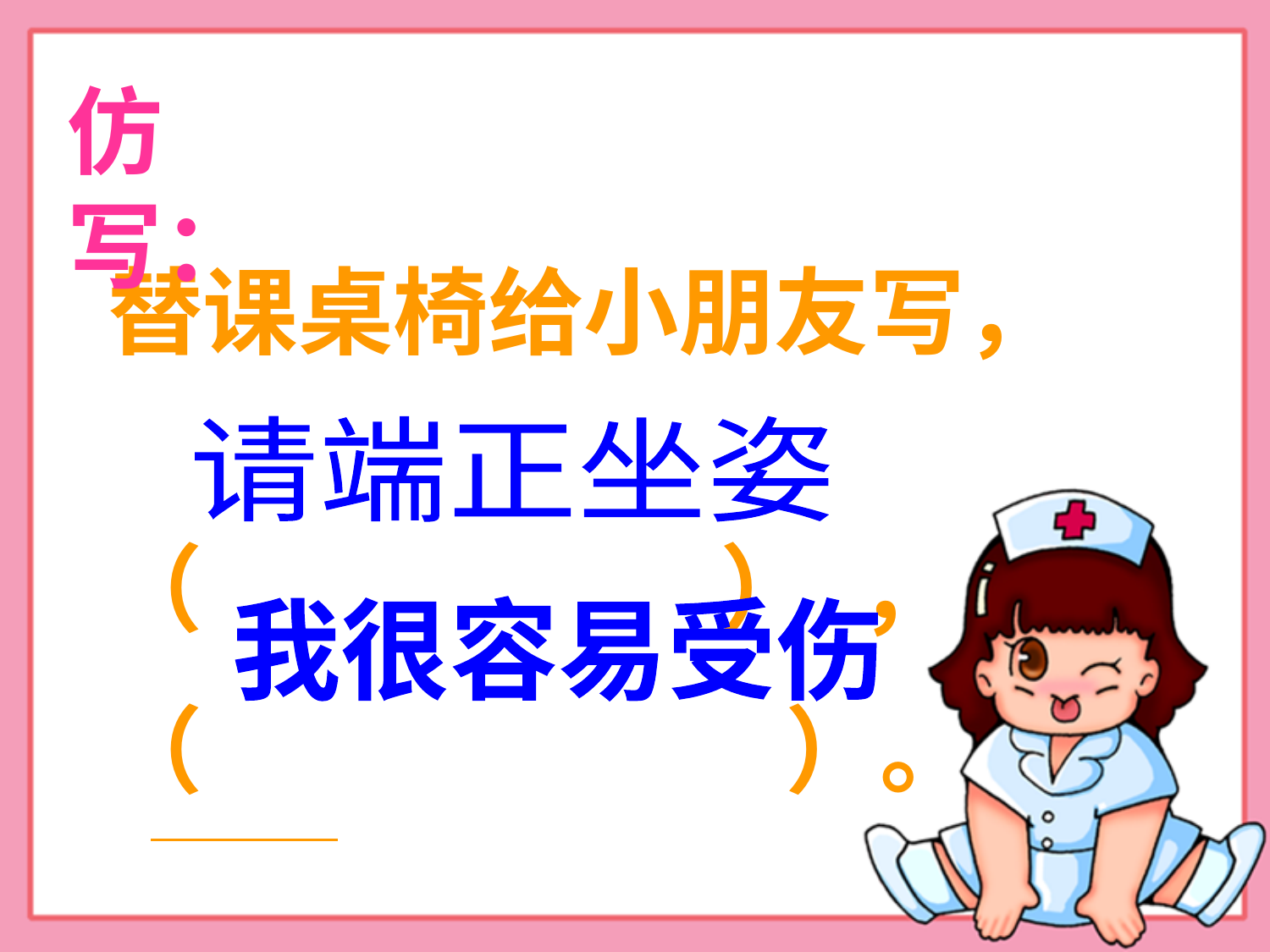

仿写：
替课桌椅给小朋友写，
（                        ）  ，
（                           ）。

请端正坐姿
我很容易受伤